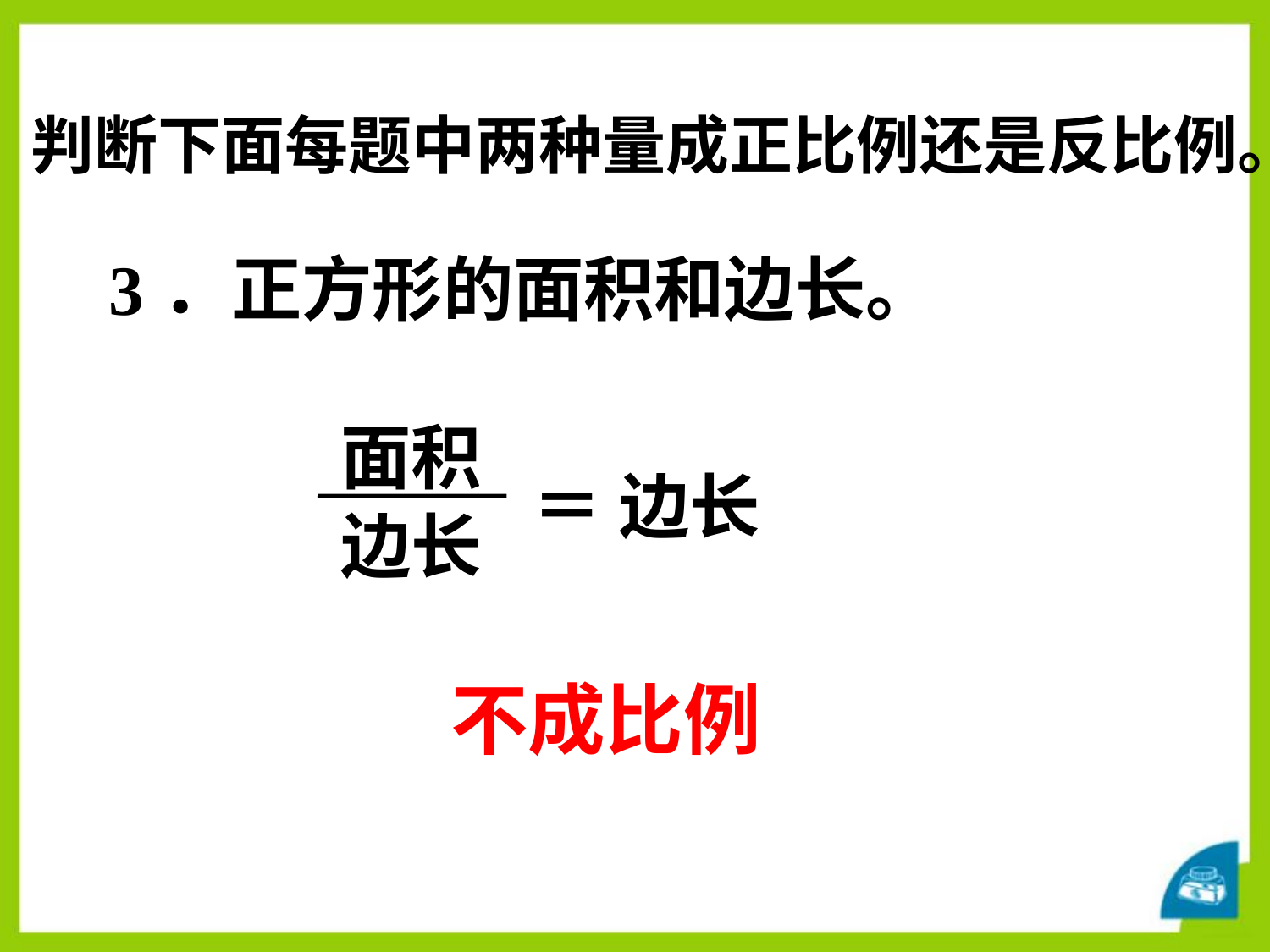

判断下面每题中两种量成正比例还是反比例。
3．正方形的面积和边长。
面积
  ＝ 边长

边长
不成比例